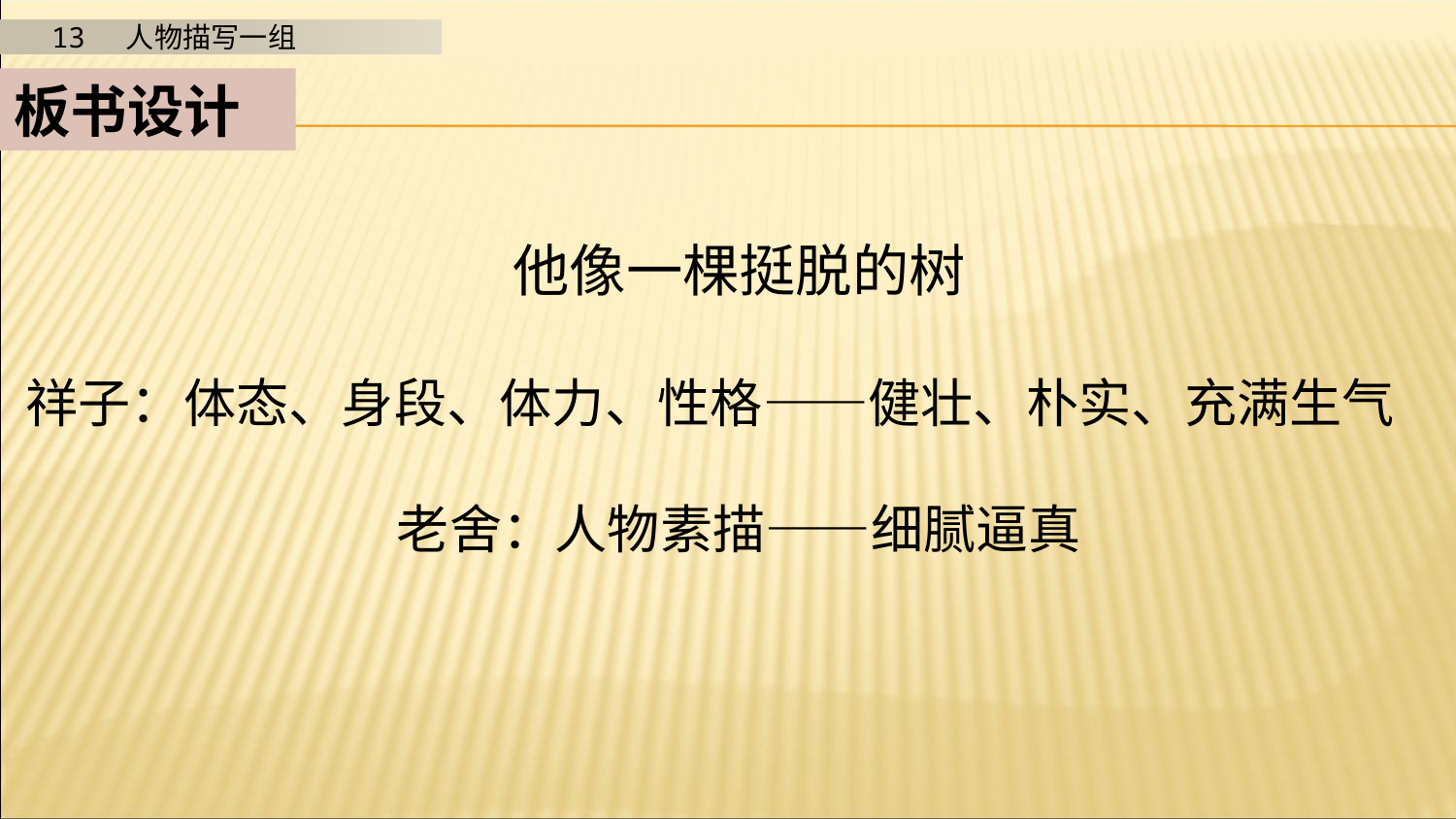

板书设计
他像一棵挺脱的树

祥子：体态、身段、体力、性格——健壮、朴实、充满生气

老舍：人物素描——细腻逼真